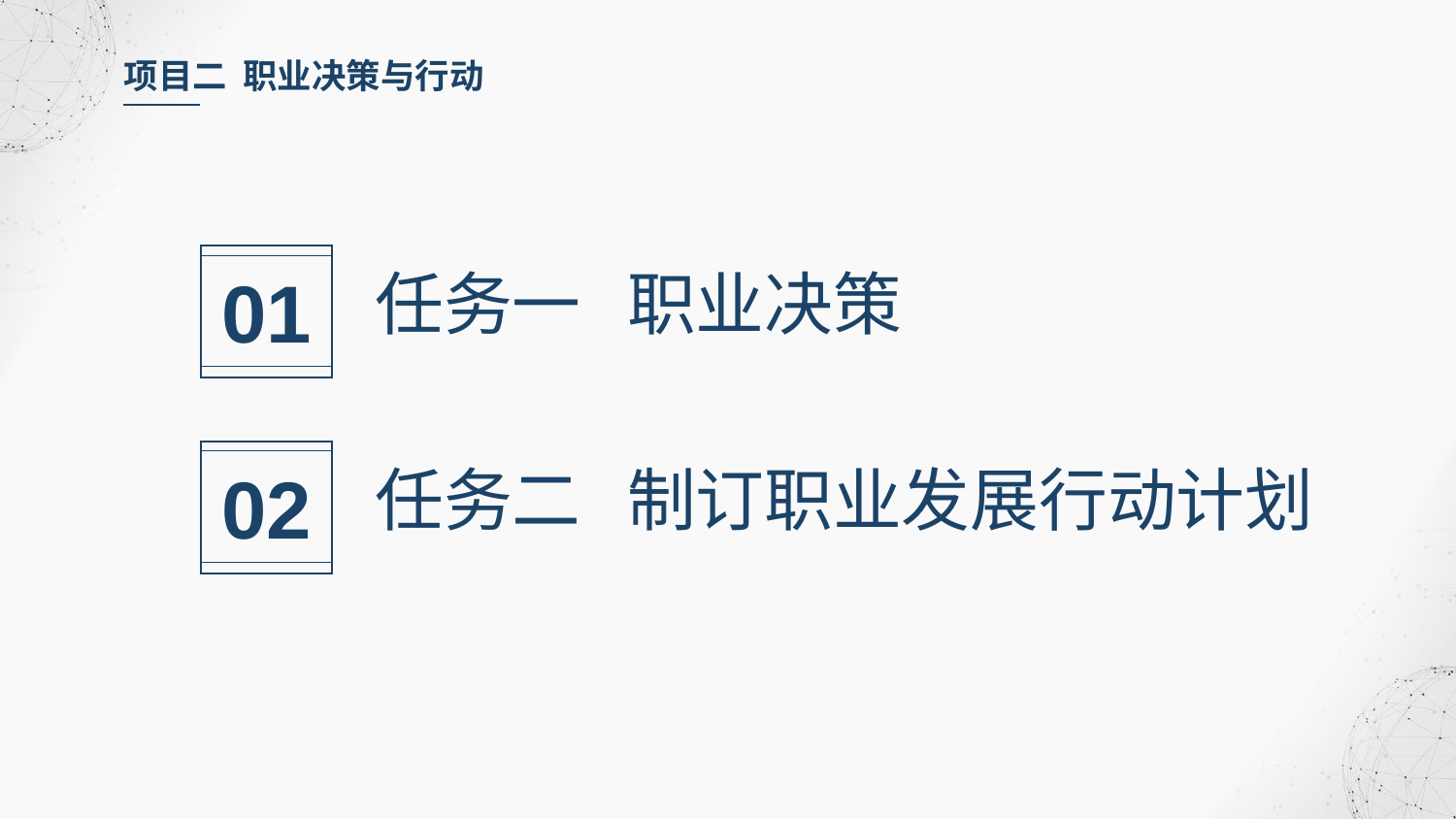

项目二  职业决策与行动

01
任务一   职业决策

02
任务二   制订职业发展行动计划